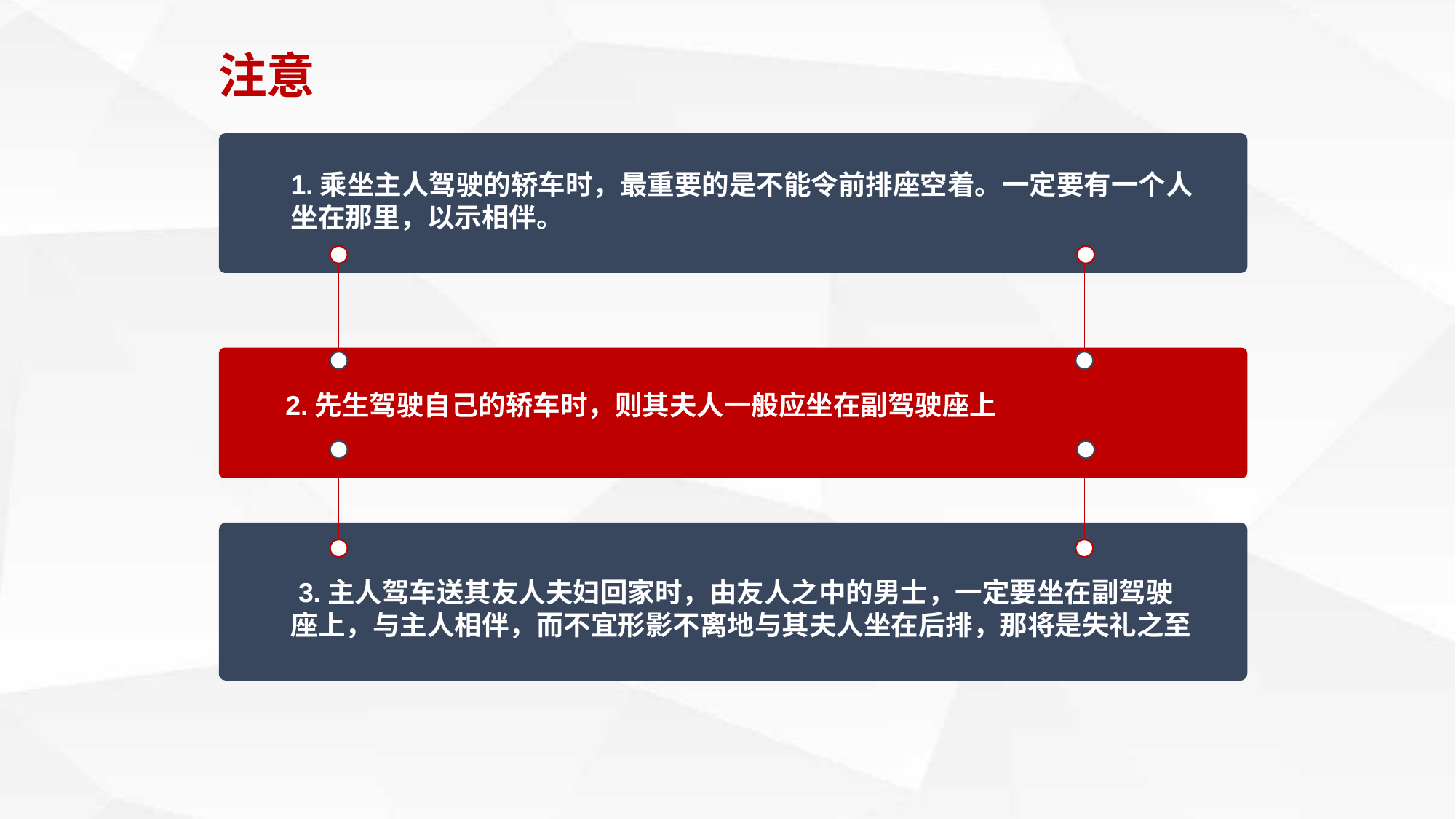

注意

1.乘坐主人驾驶的轿车时，最重要的是不能令前排座空着。一定要有一个人坐在那里，以示相伴。

 2.先生驾驶自己的轿车时，则其夫人一般应坐在副驾驶座上

 3.主人驾车送其友人夫妇回家时，由友人之中的男士，一定要坐在副驾驶座上，与主人相伴，而不宜形影不离地与其夫人坐在后排，那将是失礼之至